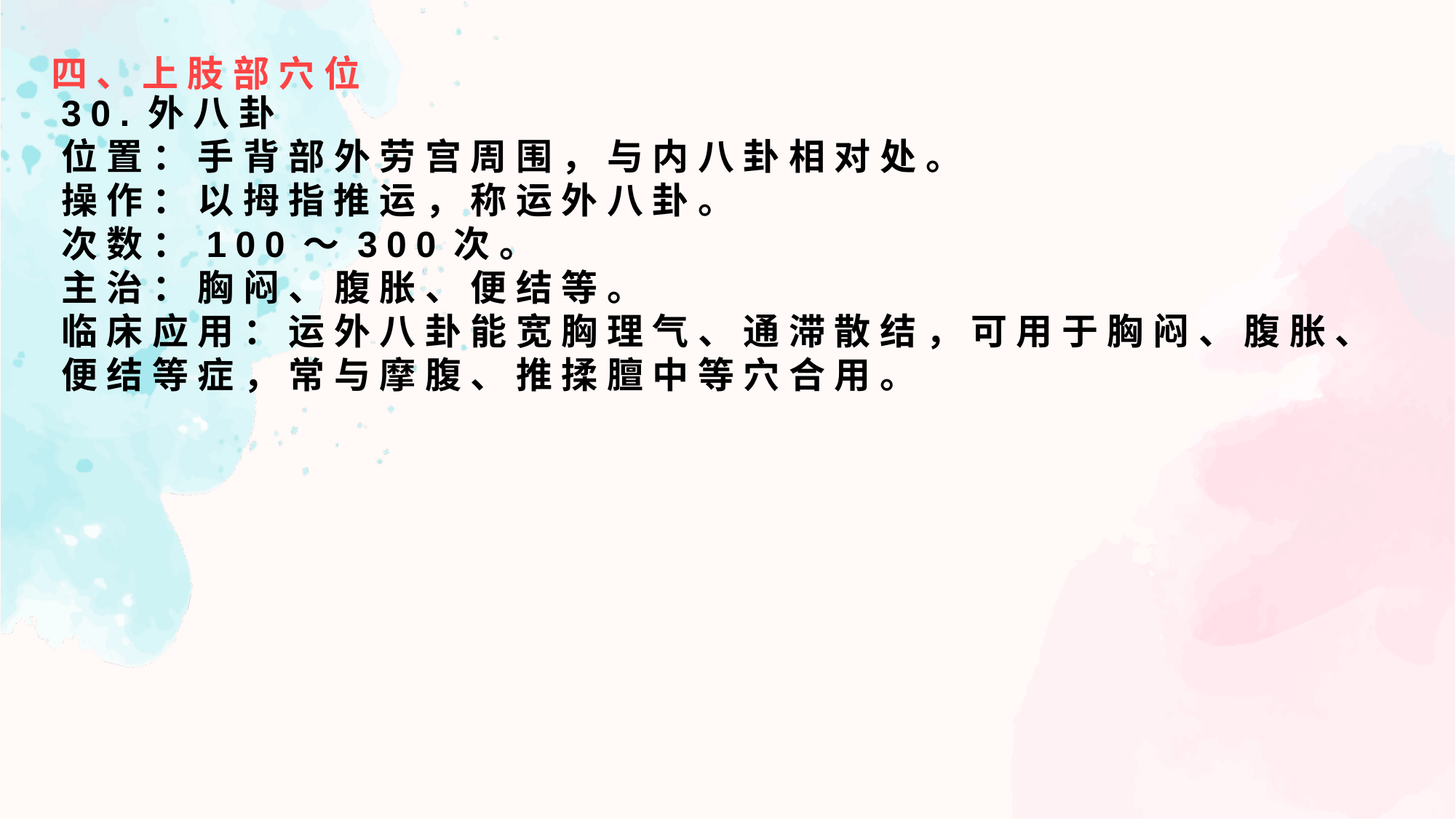

四、上肢部穴位
30.外八卦
位置：手背部外劳宫周围，与内八卦相对处。
操作：以拇指推运，称运外八卦。
次数：100～300次。
主治：胸闷、腹胀、便结等。
临床应用：运外八卦能宽胸理气、通滞散结，可用于胸闷、腹胀、便结等症，常与摩腹、推揉膻中等穴合用。